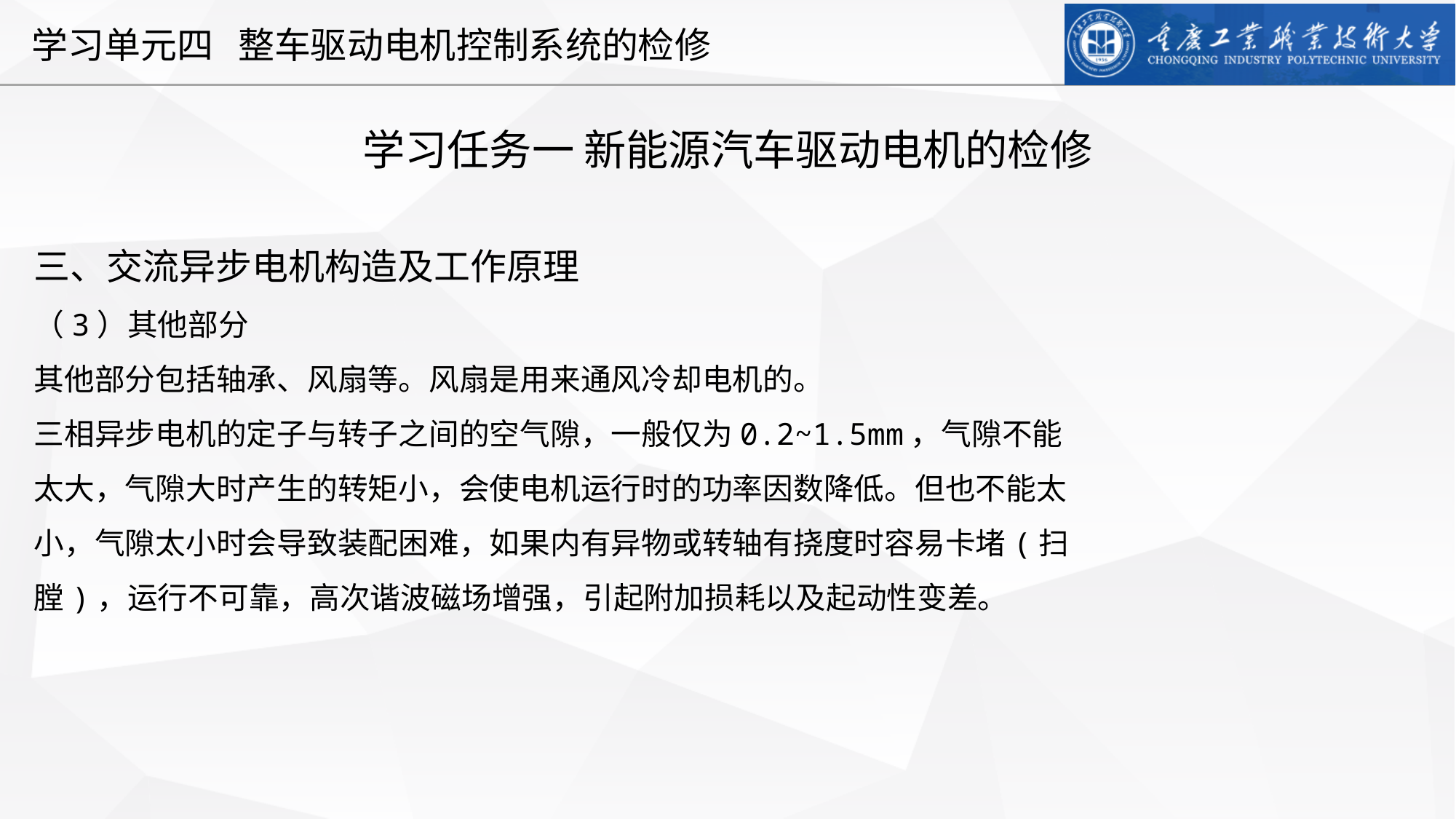

学习任务一 新能源汽车驱动电机的检修
三、交流异步电机构造及工作原理
（3）其他部分
其他部分包括轴承、风扇等。风扇是用来通风冷却电机的。
三相异步电机的定子与转子之间的空气隙，一般仅为0.2~1.5mm，气隙不能太大，气隙大时产生的转矩小，会使电机运行时的功率因数降低。但也不能太小，气隙太小时会导致装配困难，如果内有异物或转轴有挠度时容易卡堵(扫膛)，运行不可靠，高次谐波磁场增强，引起附加损耗以及起动性变差。